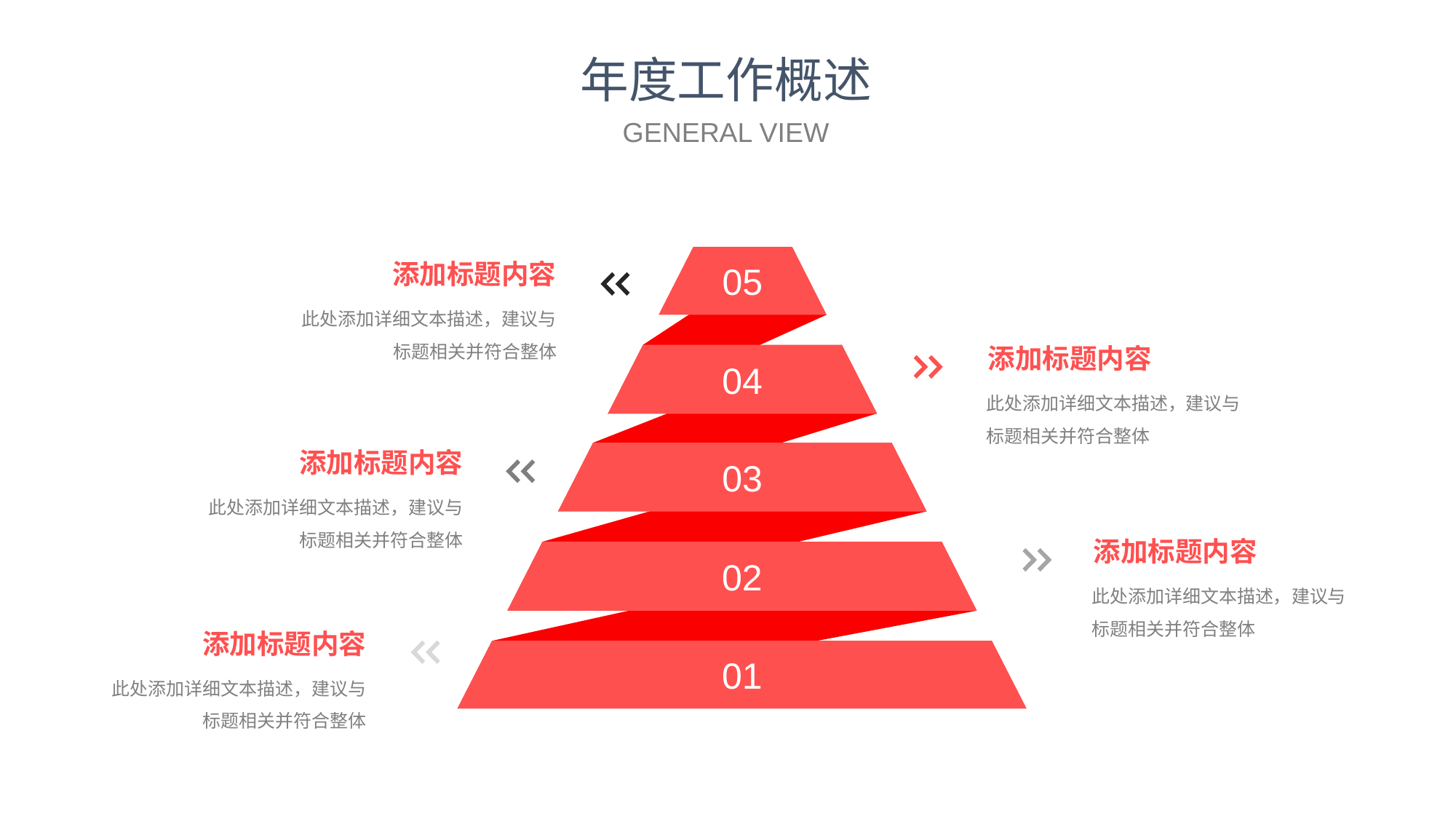

年度工作概述
GENERAL VIEW

05
添加标题内容

此处添加详细文本描述，建议与标题相关并符合整体
添加标题内容

04

此处添加详细文本描述，建议与标题相关并符合整体
添加标题内容

03

此处添加详细文本描述，建议与标题相关并符合整体
添加标题内容

02

此处添加详细文本描述，建议与标题相关并符合整体
添加标题内容

01
此处添加详细文本描述，建议与标题相关并符合整体